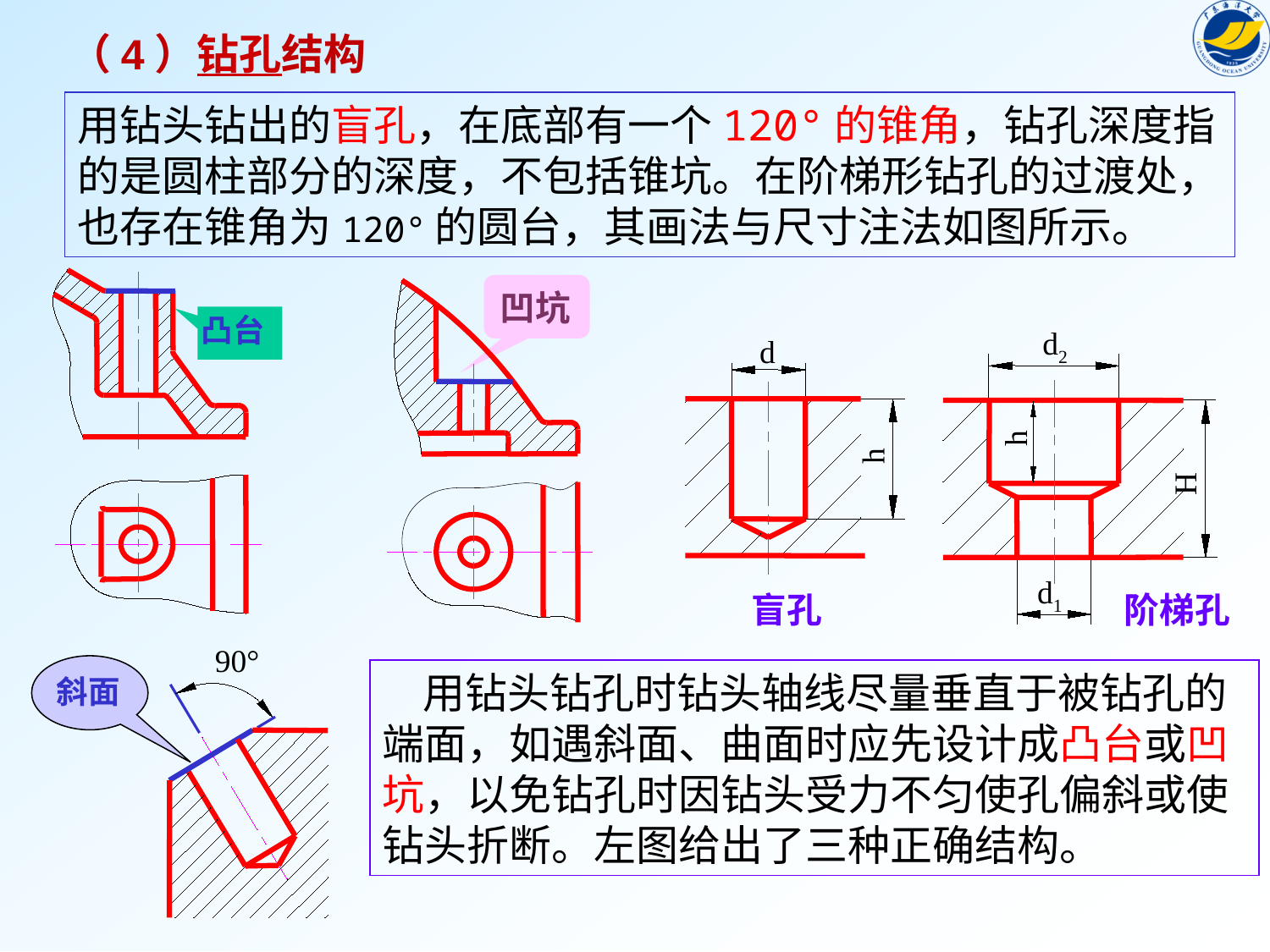

（4）钻孔结构
用钻头钻出的盲孔，在底部有一个120°的锥角，钻孔深度指的是圆柱部分的深度，不包括锥坑。在阶梯形钻孔的过渡处，也存在锥角为120°的圆台，其画法与尺寸注法如图所示。

凹坑

凸台
d2

d

h

H

h

d1

盲孔
阶梯孔
90°

斜面
    用钻头钻孔时钻头轴线尽量垂直于被钻孔的端面，如遇斜面、曲面时应先设计成凸台或凹坑，以免钻孔时因钻头受力不匀使孔偏斜或使钻头折断。左图给出了三种正确结构。